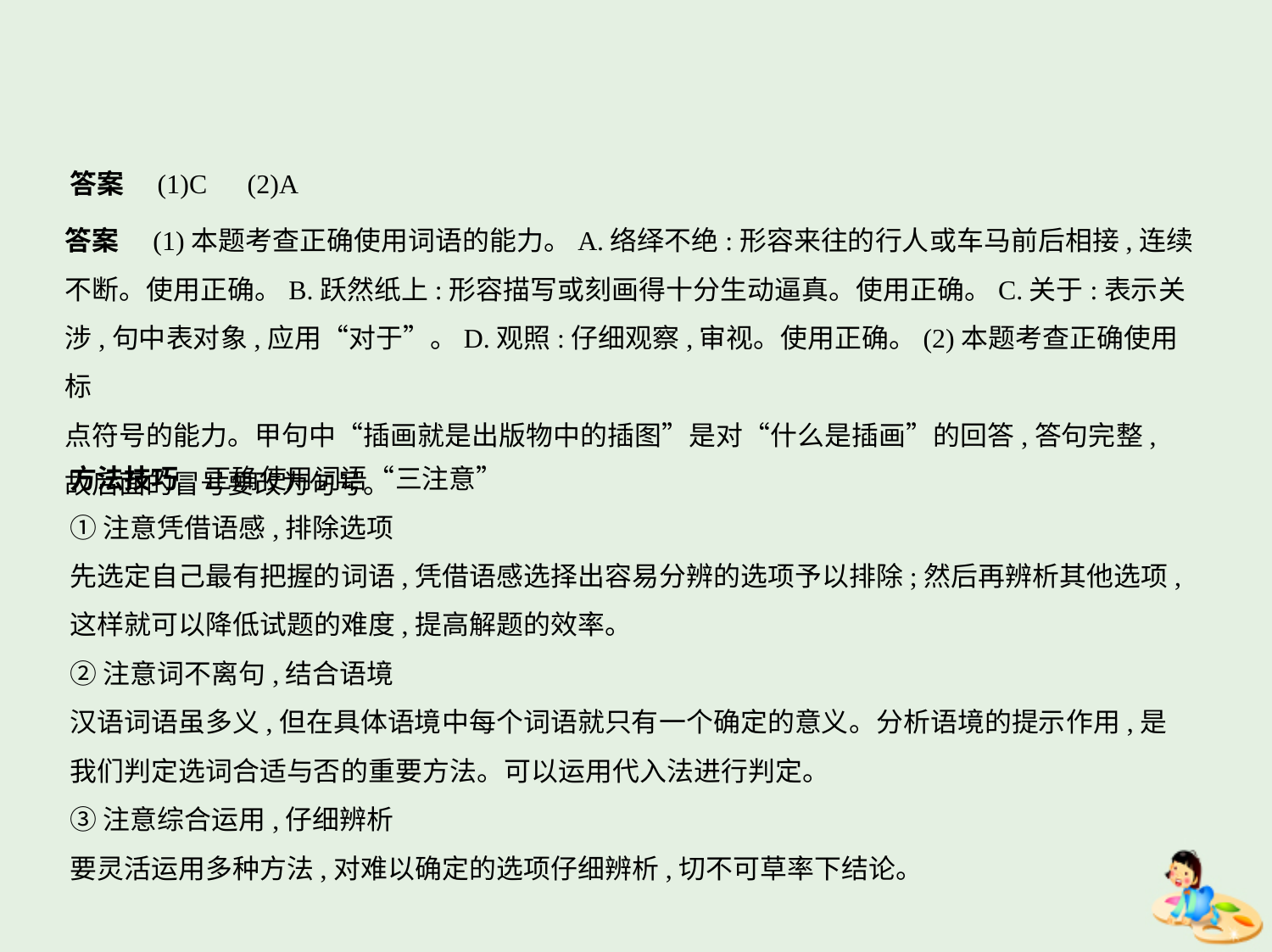

答案　(1)C　(2)A
答案　(1)本题考查正确使用词语的能力。A.络绎不绝:形容来往的行人或车马前后相接,连续
不断。使用正确。B.跃然纸上:形容描写或刻画得十分生动逼真。使用正确。C.关于:表示关
涉,句中表对象,应用“对于”。D.观照:仔细观察,审视。使用正确。(2)本题考查正确使用标
点符号的能力。甲句中“插画就是出版物中的插图”是对“什么是插画”的回答,答句完整,
故后面的冒号要改为句号。
方法技巧　正确使用词语“三注意”
①注意凭借语感,排除选项
先选定自己最有把握的词语,凭借语感选择出容易分辨的选项予以排除;然后再辨析其他选项,
这样就可以降低试题的难度,提高解题的效率。
②注意词不离句,结合语境
汉语词语虽多义,但在具体语境中每个词语就只有一个确定的意义。分析语境的提示作用,是
我们判定选词合适与否的重要方法。可以运用代入法进行判定。
③注意综合运用,仔细辨析
要灵活运用多种方法,对难以确定的选项仔细辨析,切不可草率下结论。